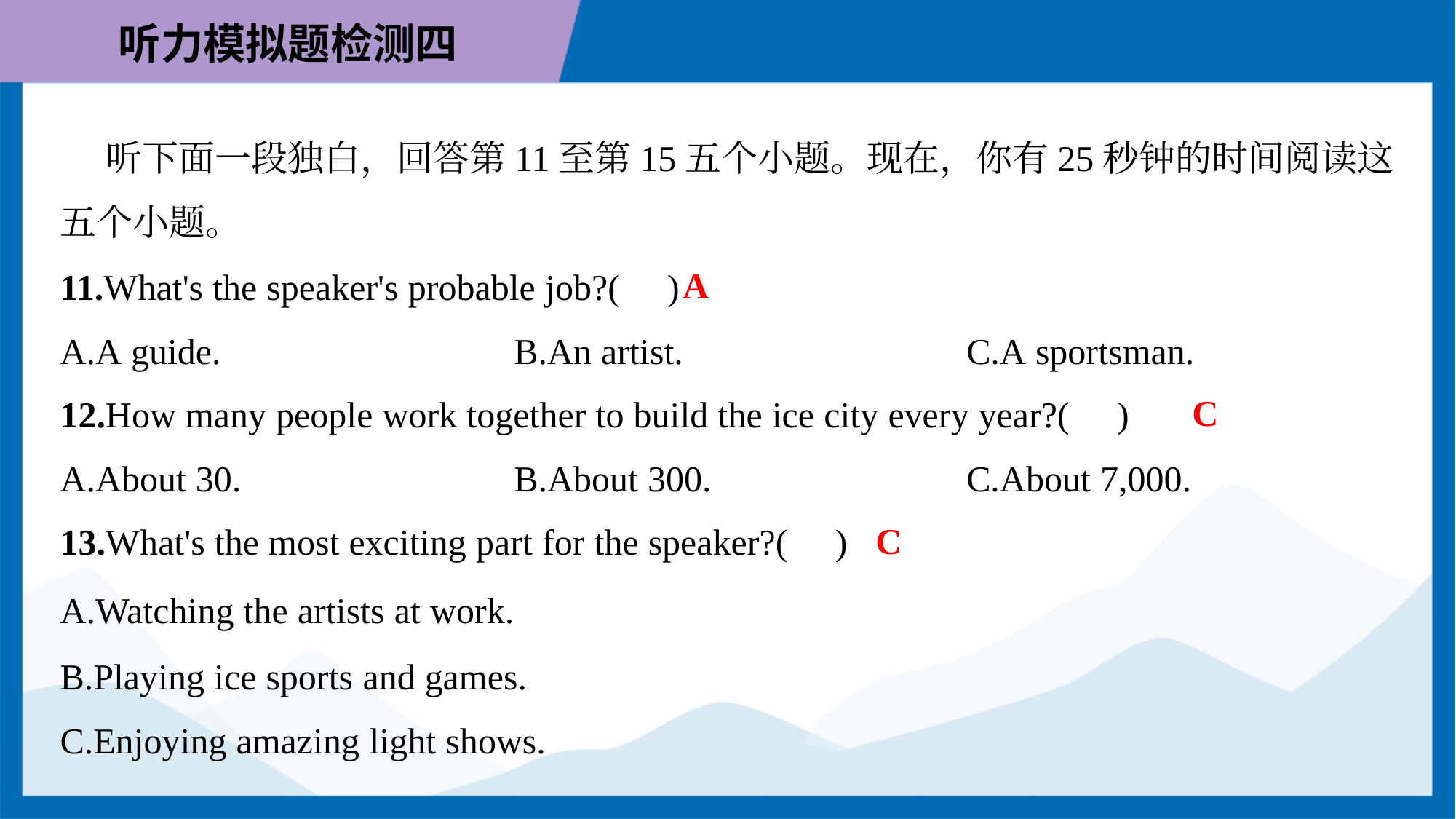

听下面一段独白，回答第11至第15五个小题。现在，你有25秒钟的时间阅读这
五个小题。
A
11.What's the speaker's probable job?(     )
A.A guide.	B.An artist.	C.A sportsman.
C
12.How many people work together to build the ice city every year?(     )
A.About 30.	B.About 300.	C.About 7,000.
C
13.What's the most exciting part for the speaker?(     )
A.Watching the artists at work.
B.Playing ice sports and games.
C.Enjoying amazing light shows.